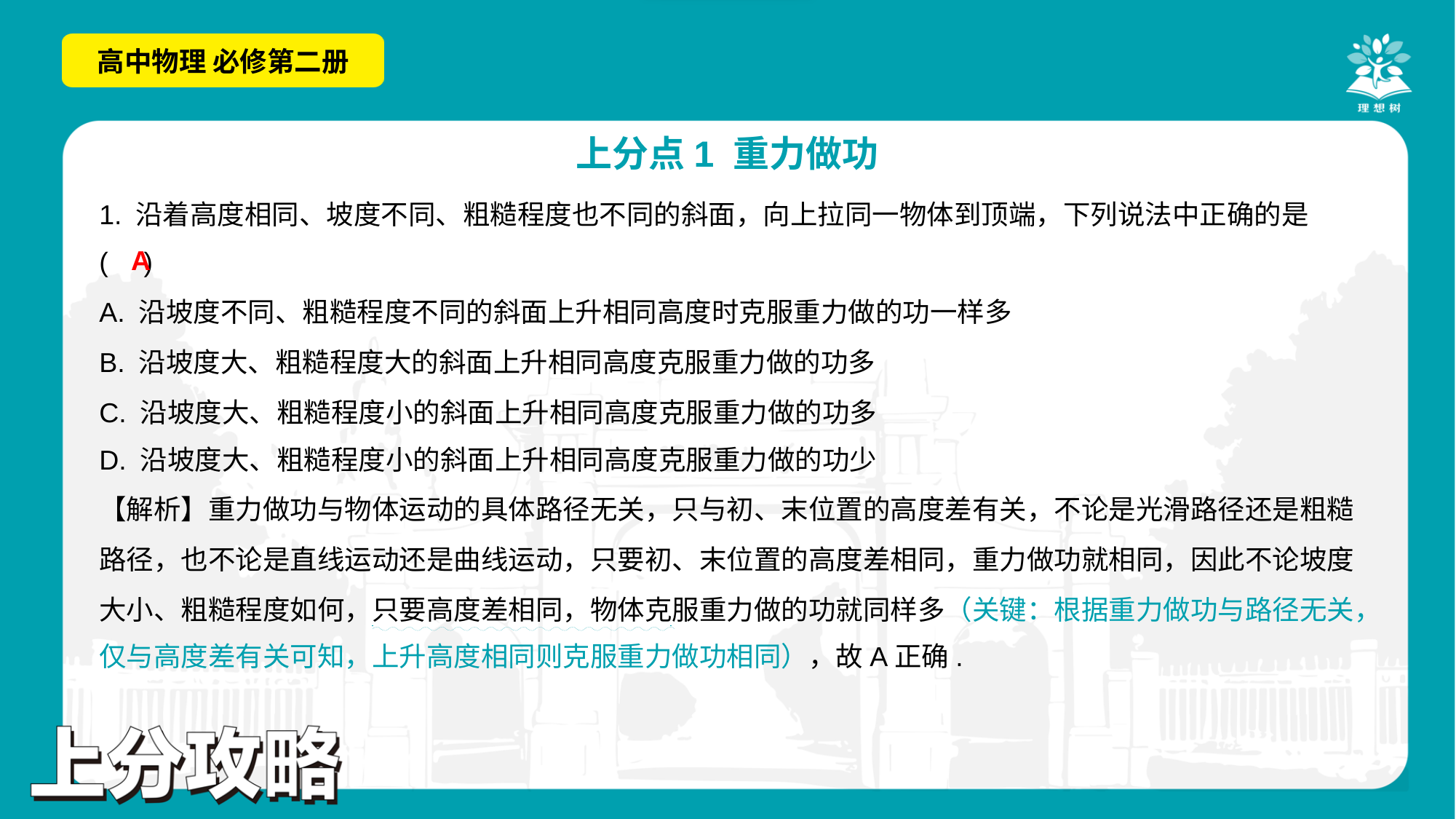

1. 沿着高度相同、坡度不同、粗糙程度也不同的斜面，向上拉同一物体到顶端，下列说法中正确的是
(     )
A
A. 沿坡度不同、粗糙程度不同的斜面上升相同高度时克服重力做的功一样多
B. 沿坡度大、粗糙程度大的斜面上升相同高度克服重力做的功多
C. 沿坡度大、粗糙程度小的斜面上升相同高度克服重力做的功多
D. 沿坡度大、粗糙程度小的斜面上升相同高度克服重力做的功少
【解析】重力做功与物体运动的具体路径无关，只与初、末位置的高度差有关，不论是光滑路径还是粗糙
路径，也不论是直线运动还是曲线运动，只要初、末位置的高度差相同，重力做功就相同，因此不论坡度
大小、粗糙程度如何，只要高度差相同，物体克服重力做的功就同样多（关键：根据重力做功与路径无关，
仅与高度差有关可知，上升高度相同则克服重力做功相同），故A正确.
.                                          .